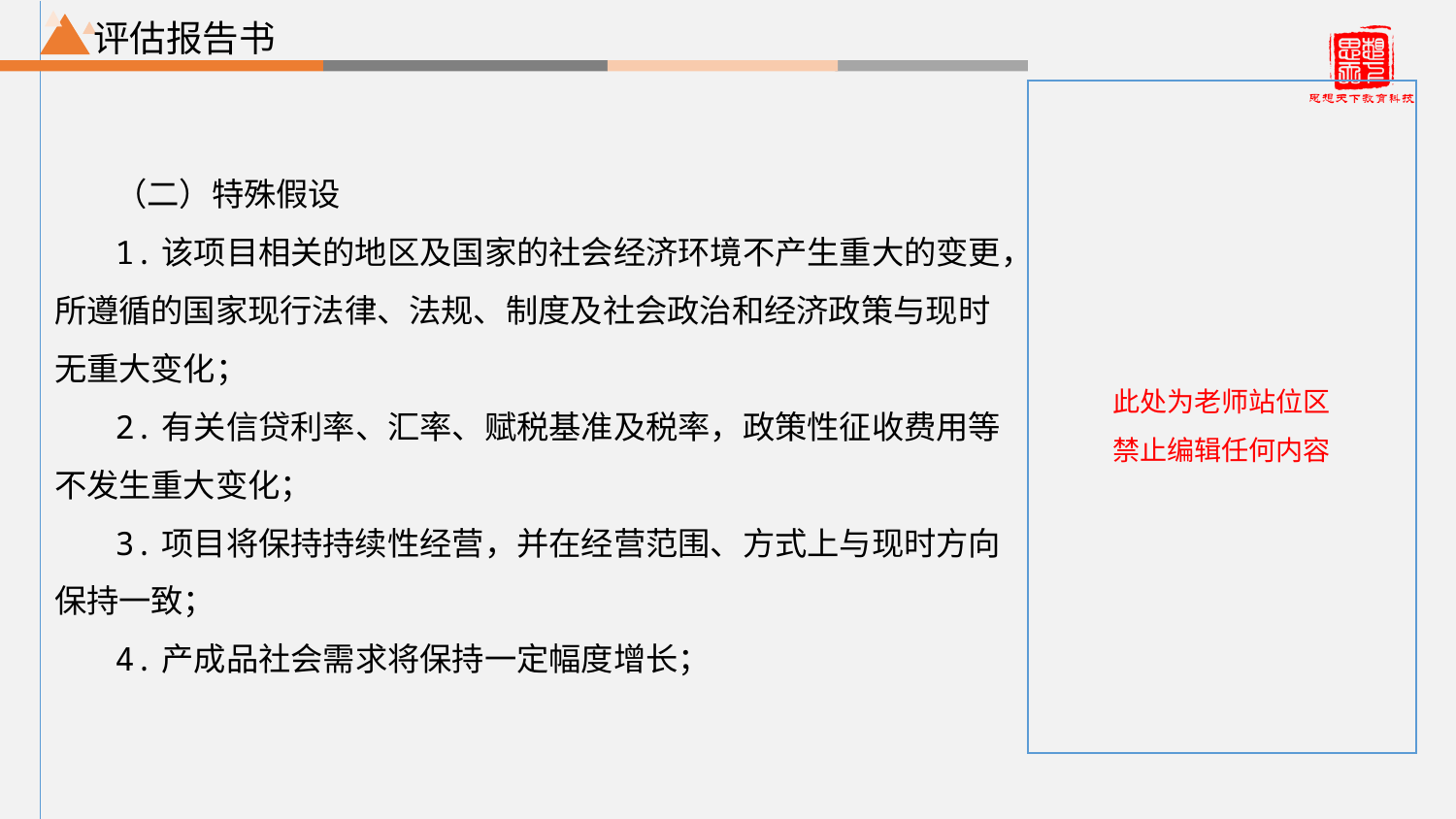

评估报告书
（二）特殊假设
1.该项目相关的地区及国家的社会经济环境不产生重大的变更，所遵循的国家现行法律、法规、制度及社会政治和经济政策与现时无重大变化；
2.有关信贷利率、汇率、赋税基准及税率，政策性征收费用等不发生重大变化；
3.项目将保持持续性经营，并在经营范围、方式上与现时方向保持一致；
4.产成品社会需求将保持一定幅度增长；

145